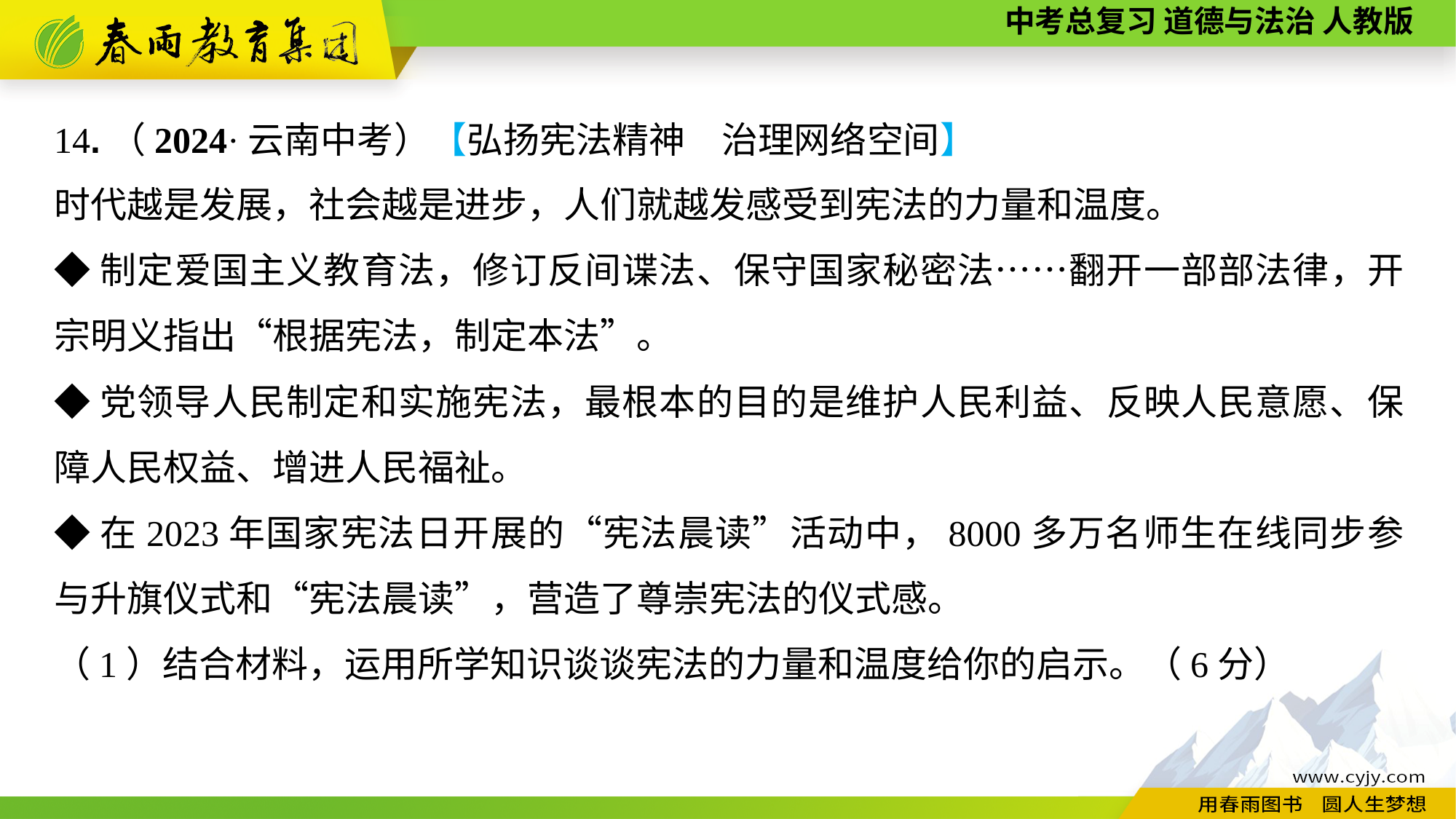

14.（2024·云南中考）【弘扬宪法精神　治理网络空间】
时代越是发展，社会越是进步，人们就越发感受到宪法的力量和温度。
◆制定爱国主义教育法，修订反间谍法、保守国家秘密法……翻开一部部法律，开宗明义指出“根据宪法，制定本法”。
◆党领导人民制定和实施宪法，最根本的目的是维护人民利益、反映人民意愿、保障人民权益、增进人民福祉。
◆在2023年国家宪法日开展的“宪法晨读”活动中，8000多万名师生在线同步参与升旗仪式和“宪法晨读”，营造了尊崇宪法的仪式感。
（1）结合材料，运用所学知识谈谈宪法的力量和温度给你的启示。（6分）